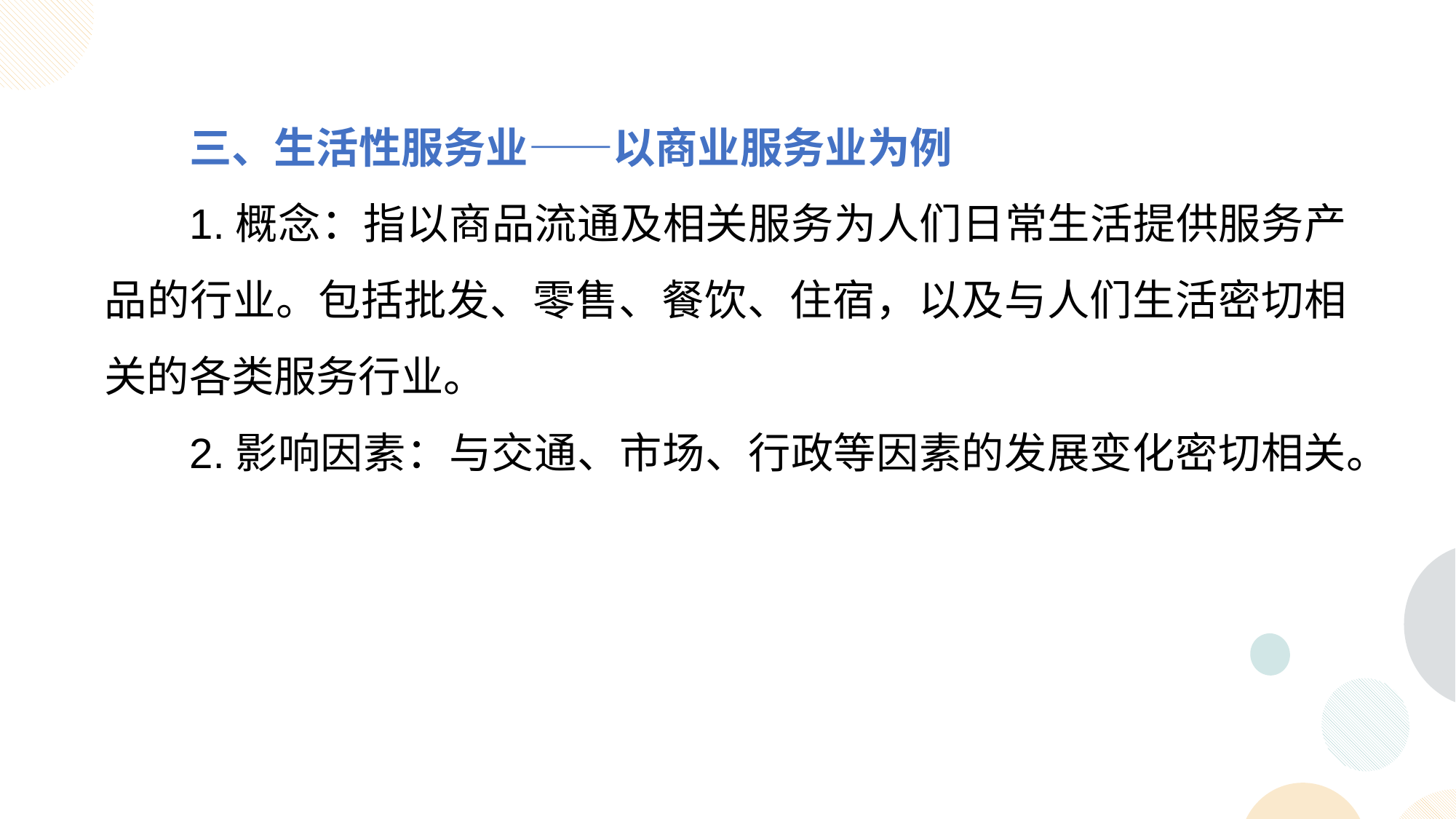

三、生活性服务业——以商业服务业为例
1.概念：指以商品流通及相关服务为人们日常生活提供服务产品的行业。包括批发、零售、餐饮、住宿，以及与人们生活密切相关的各类服务行业。
2.影响因素：与交通、市场、行政等因素的发展变化密切相关。